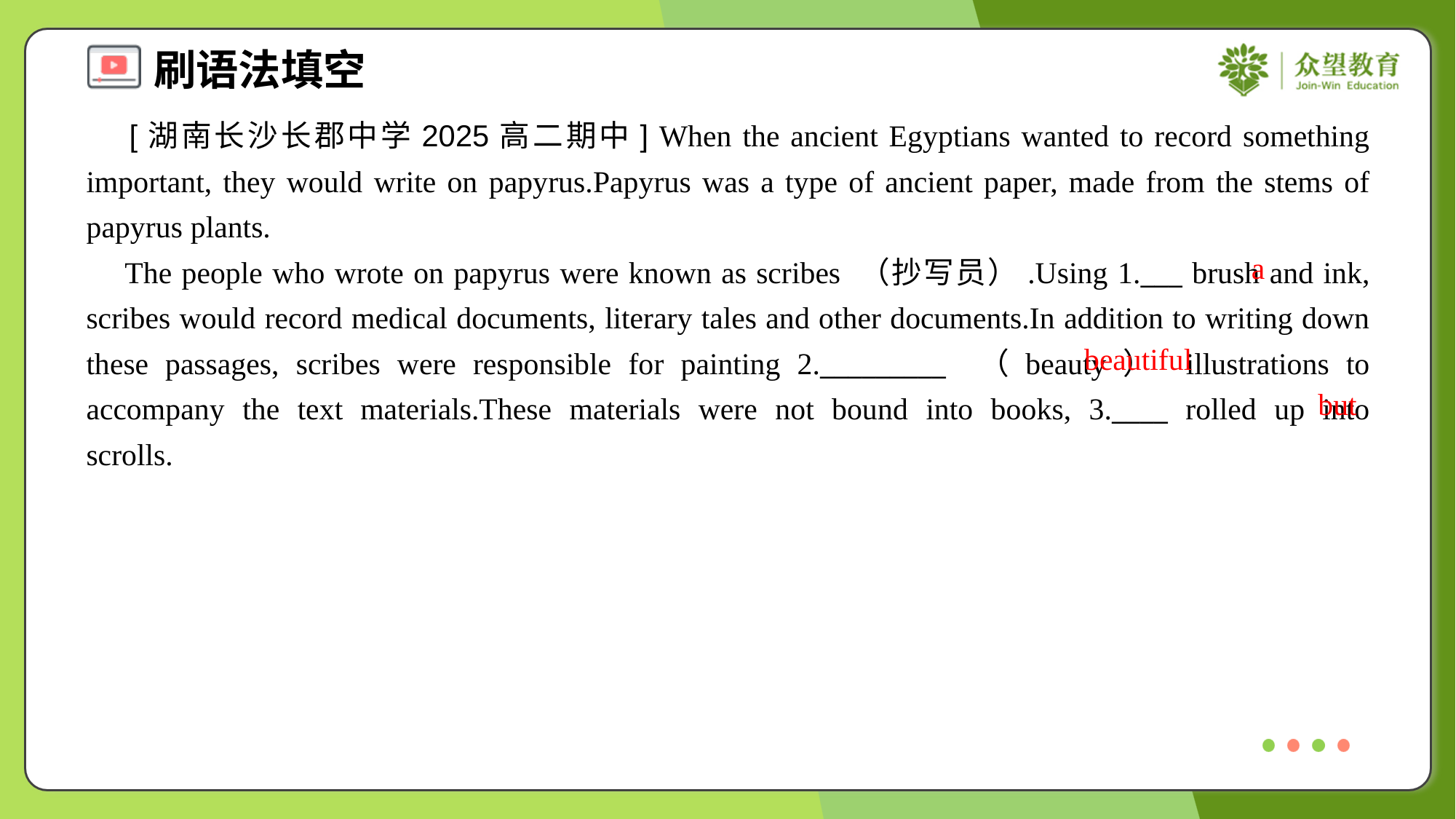

[湖南长沙长郡中学2025高二期中] When the ancient Egyptians wanted to record something important, they would write on papyrus.Papyrus was a type of ancient paper, made from the stems of papyrus plants.
    The people who wrote on papyrus were known as scribes （抄写员）.Using 1.___ brush and ink, scribes would record medical documents, literary tales and other documents.In addition to writing down these passages, scribes were responsible for painting 2._________ （beauty） illustrations to accompany the text materials.These materials were not bound into books, 3.____ rolled up into scrolls.#1.1
a
beautiful
but